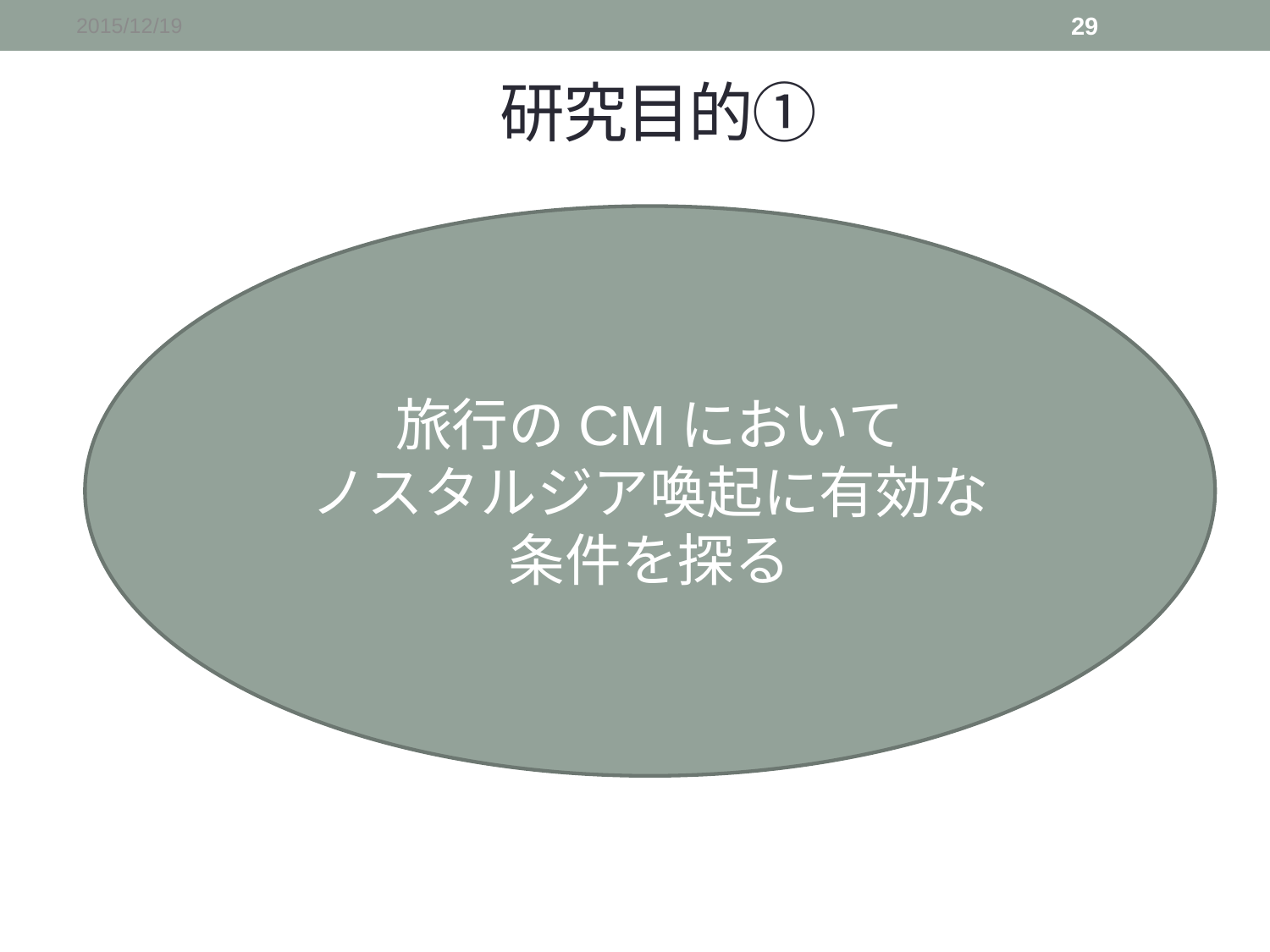

2015/12/19
29
# 研究目的①
旅行のCMにおいて
ノスタルジア喚起に有効な
条件を探る